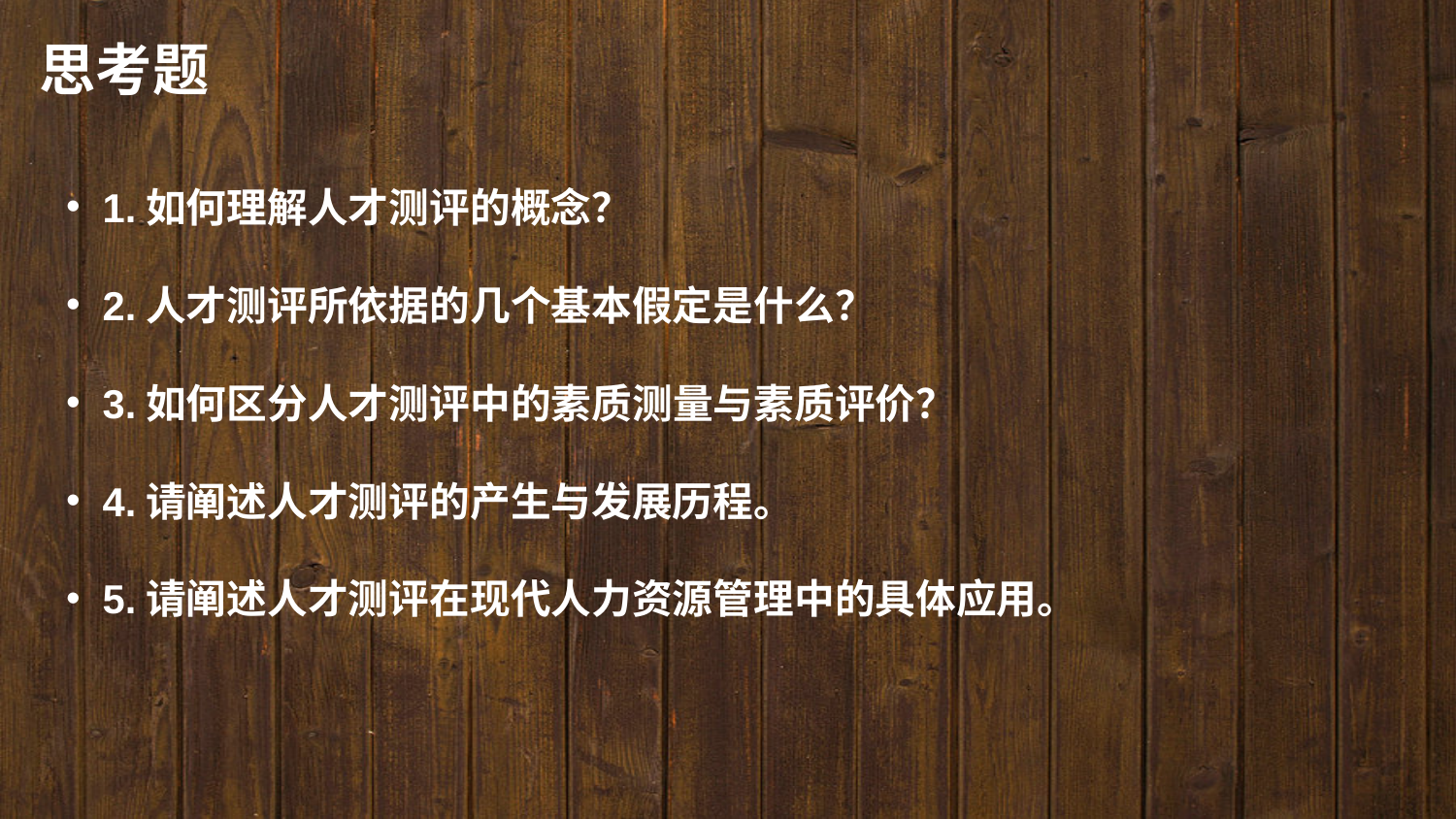

思考题
1.如何理解人才测评的概念？
2.人才测评所依据的几个基本假定是什么？
3.如何区分人才测评中的素质测量与素质评价？
4.请阐述人才测评的产生与发展历程。
5.请阐述人才测评在现代人力资源管理中的具体应用。